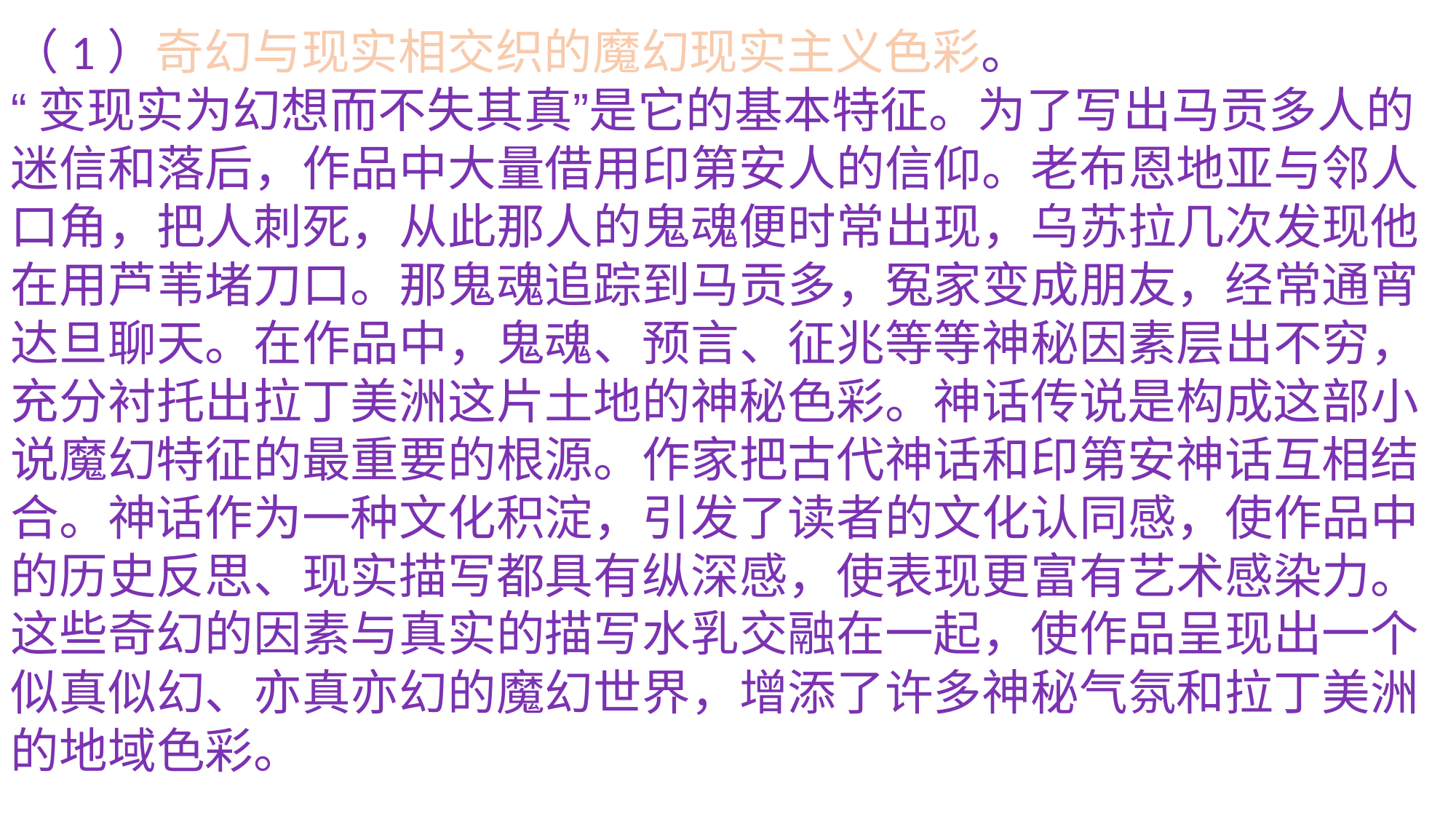

（1）奇幻与现实相交织的魔幻现实主义色彩。
“变现实为幻想而不失其真”是它的基本特征。为了写出马贡多人的迷信和落后，作品中大量借用印第安人的信仰。老布恩地亚与邻人口角，把人刺死，从此那人的鬼魂便时常出现，乌苏拉几次发现他在用芦苇堵刀口。那鬼魂追踪到马贡多，冤家变成朋友，经常通宵达旦聊天。在作品中，鬼魂、预言、征兆等等神秘因素层出不穷，充分衬托出拉丁美洲这片土地的神秘色彩。神话传说是构成这部小说魔幻特征的最重要的根源。作家把古代神话和印第安神话互相结合。神话作为一种文化积淀，引发了读者的文化认同感，使作品中的历史反思、现实描写都具有纵深感，使表现更富有艺术感染力。这些奇幻的因素与真实的描写水乳交融在一起，使作品呈现出一个似真似幻、亦真亦幻的魔幻世界，增添了许多神秘气氛和拉丁美洲的地域色彩。